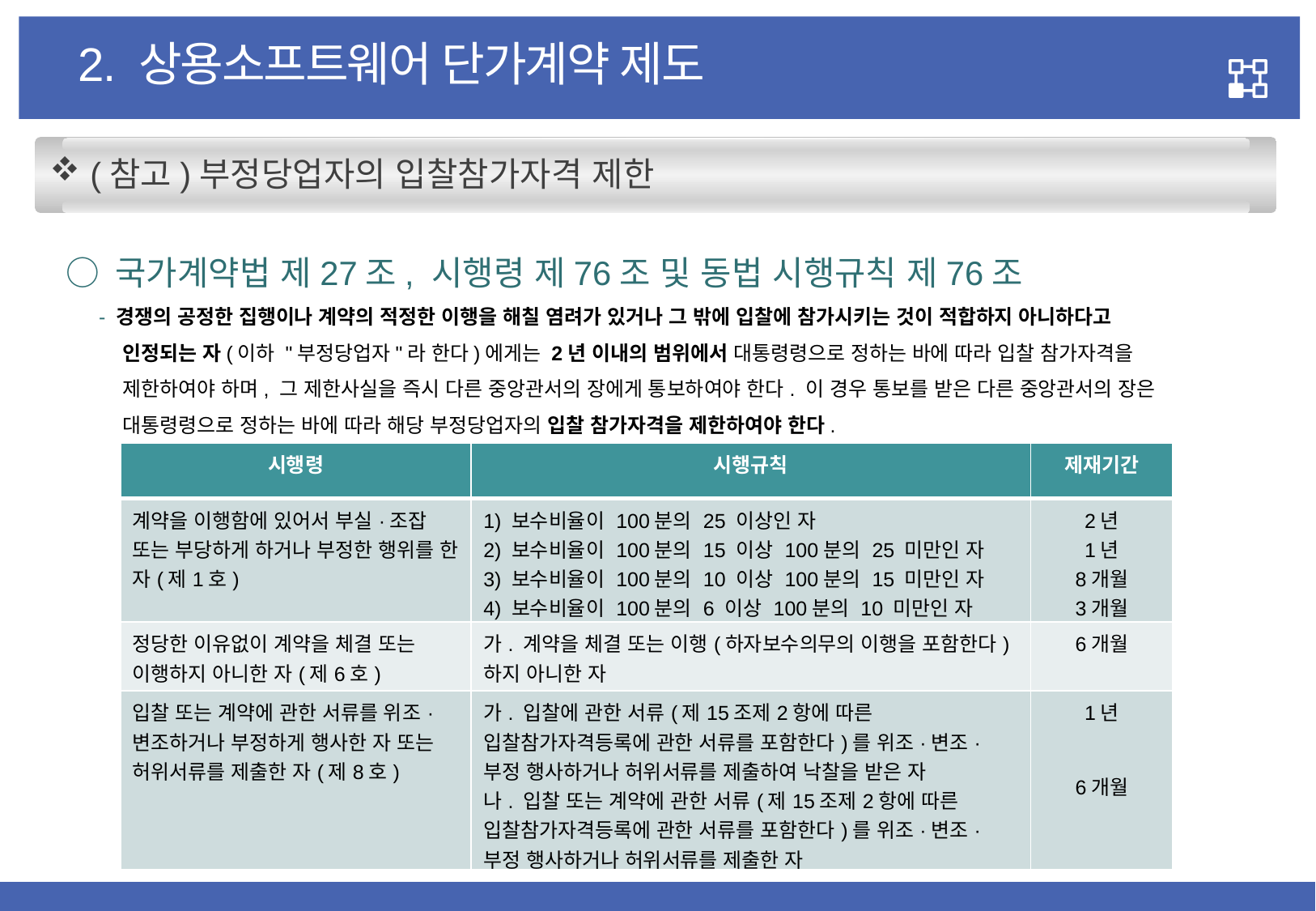

2. 상용소프트웨어 단가계약 제도

 (참고)부정당업자의 입찰참가자격 제한
  ○ 국가계약법 제27조, 시행령 제76조 및 동법 시행규칙 제76조
- 경쟁의 공정한 집행이나 계약의 적정한 이행을 해칠 염려가 있거나 그 밖에 입찰에 참가시키는 것이 적합하지 아니하다고 인정되는 자(이하 "부정당업자"라 한다)에게는 2년 이내의 범위에서 대통령령으로 정하는 바에 따라 입찰 참가자격을 제한하여야 하며, 그 제한사실을 즉시 다른 중앙관서의 장에게 통보하여야 한다. 이 경우 통보를 받은 다른 중앙관서의 장은 대통령령으로 정하는 바에 따라 해당 부정당업자의 입찰 참가자격을 제한하여야 한다.
| 시행령 | 시행규칙 | 제재기간 |
| --- | --- | --- |
| 계약을 이행함에 있어서 부실·조잡 또는 부당하게 하거나 부정한 행위를 한 자(제1호) | 1) 보수비율이 100분의 25 이상인 자 2) 보수비율이 100분의 15 이상 100분의 25 미만인 자 3) 보수비율이 100분의 10 이상 100분의 15 미만인 자 4) 보수비율이 100분의 6 이상 100분의 10 미만인 자 | 2년 1년 8개월 3개월 |
| 정당한 이유없이 계약을 체결 또는 이행하지 아니한 자(제6호) | 가. 계약을 체결 또는 이행(하자보수의무의 이행을 포함한다)하지 아니한 자 | 6개월 |
| 입찰 또는 계약에 관한 서류를 위조·변조하거나 부정하게 행사한 자 또는 허위서류를 제출한 자(제8호) | 가. 입찰에 관한 서류(제15조제2항에 따른 입찰참가자격등록에 관한 서류를 포함한다)를 위조·변조·부정 행사하거나 허위서류를 제출하여 낙찰을 받은 자 나. 입찰 또는 계약에 관한 서류(제15조제2항에 따른 입찰참가자격등록에 관한 서류를 포함한다)를 위조·변조·부정 행사하거나 허위서류를 제출한 자 | 1년 6개월 |